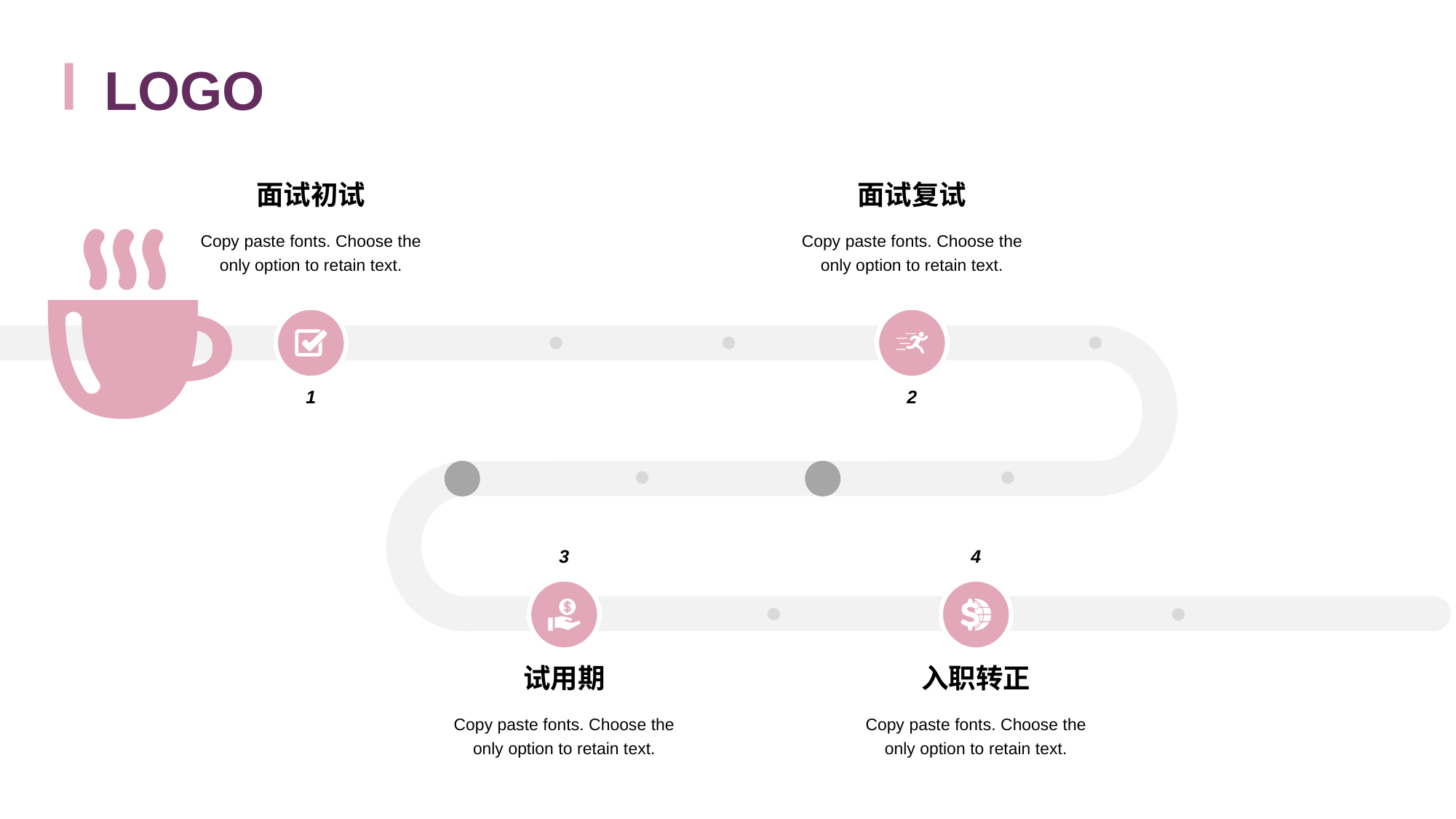

LOGO

面试初试
面试复试
Copy paste fonts. Choose the only option to retain text.
Copy paste fonts. Choose the only option to retain text.

1
2

3
4

试用期
Copy paste fonts. Choose the only option to retain text.
入职转正
Copy paste fonts. Choose the only option to retain text.